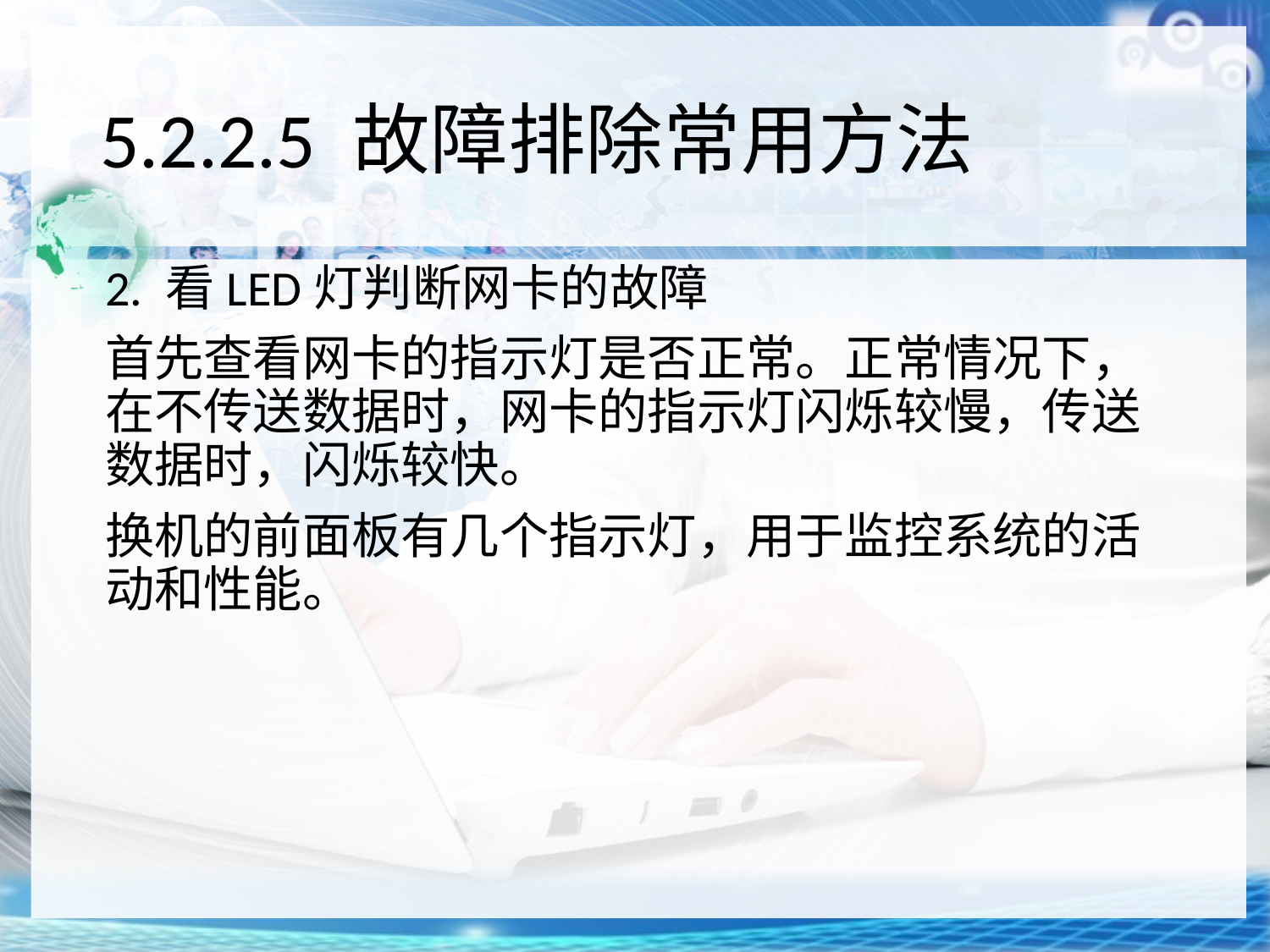

# 5.2.2.5 故障排除常用方法
2. 看LED灯判断网卡的故障
首先查看网卡的指示灯是否正常。正常情况下，在不传送数据时，网卡的指示灯闪烁较慢，传送数据时，闪烁较快。
换机的前面板有几个指示灯，用于监控系统的活动和性能。